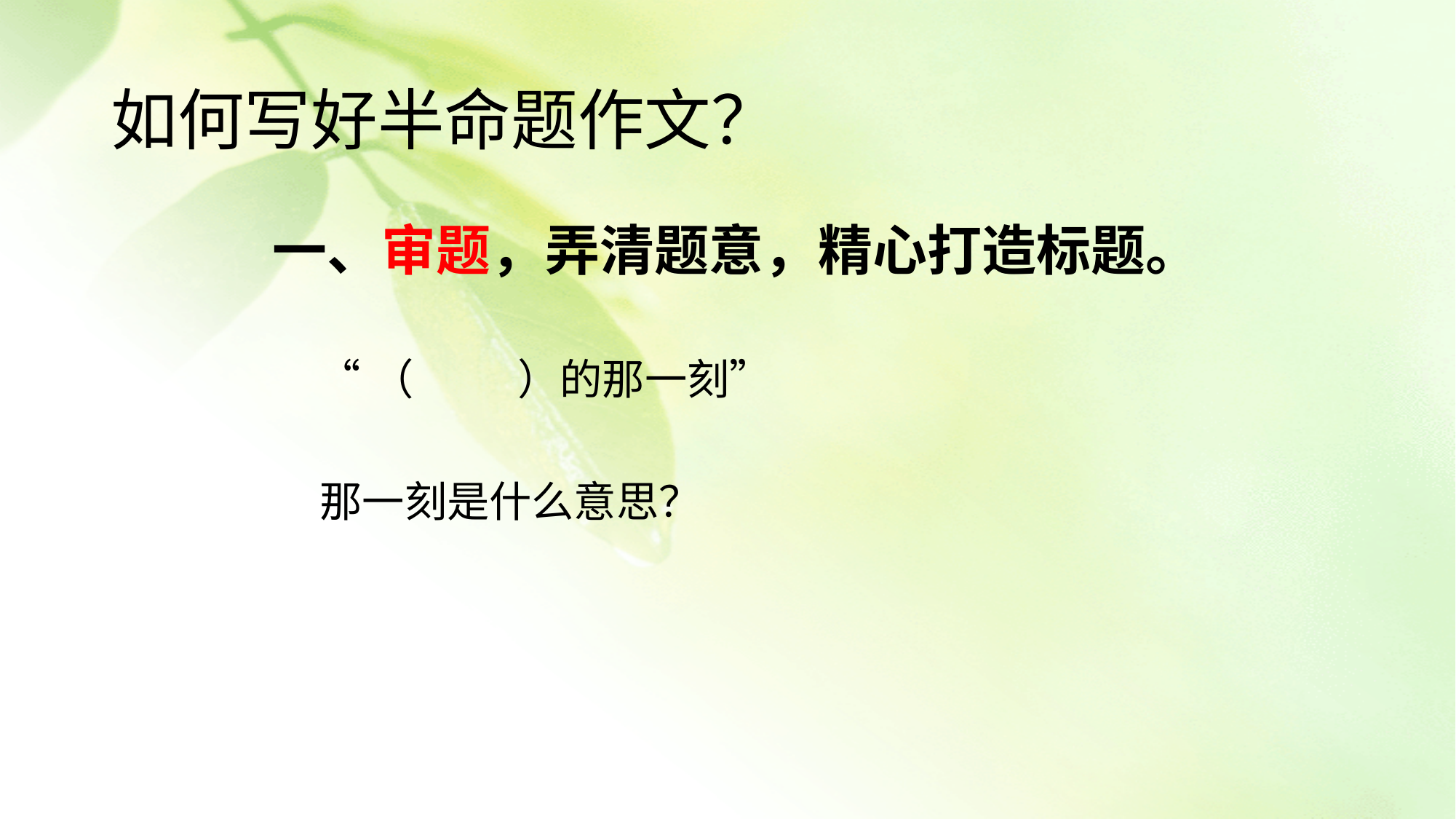

# 如何写好半命题作文？
            一、审题，弄清题意，精心打造标题。

                      “（           ）的那一刻”

                     那一刻是什么意思？